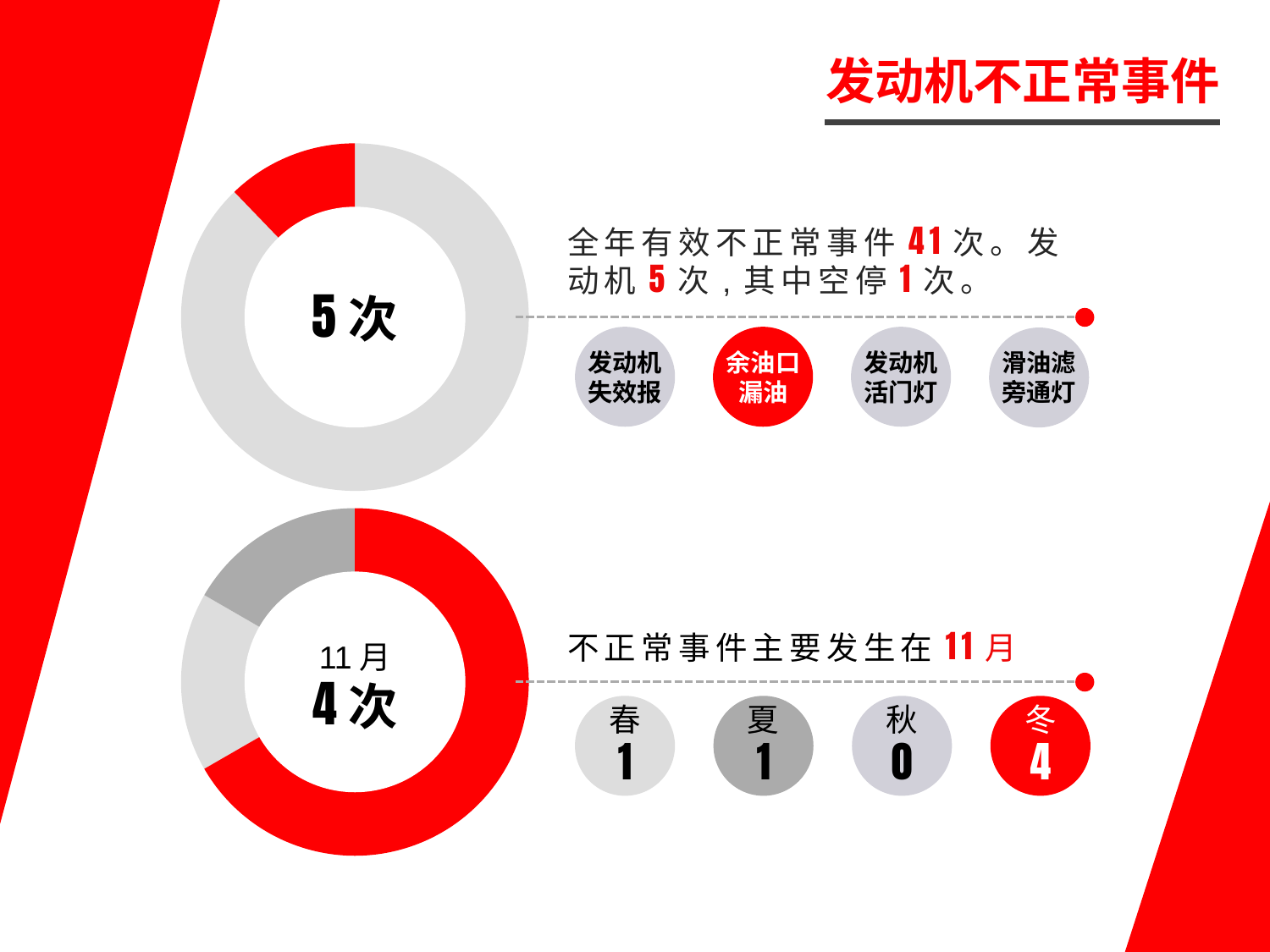

发动机不正常事件

### Chart

| Category | 销售额 |
|---|---|
| 第一季度 | 36.0 |
| 第三季度 | 5.0 |
5次
全年有效不正常事件41次。发动机5次,其中空停1次。

发动机失效报
余油口漏油
发动机活门灯
滑油滤旁通灯

### Chart

| Category | 销售额 |
|---|---|
| 第一季度 | 1.0 |
| 第二季度 | 1.0 |
| 第三季度 | 0.0 |
| 第四季度 | 4.0 |
不正常事件主要发生在11月
11月
4次

春
1
夏
1
秋
0
冬
4